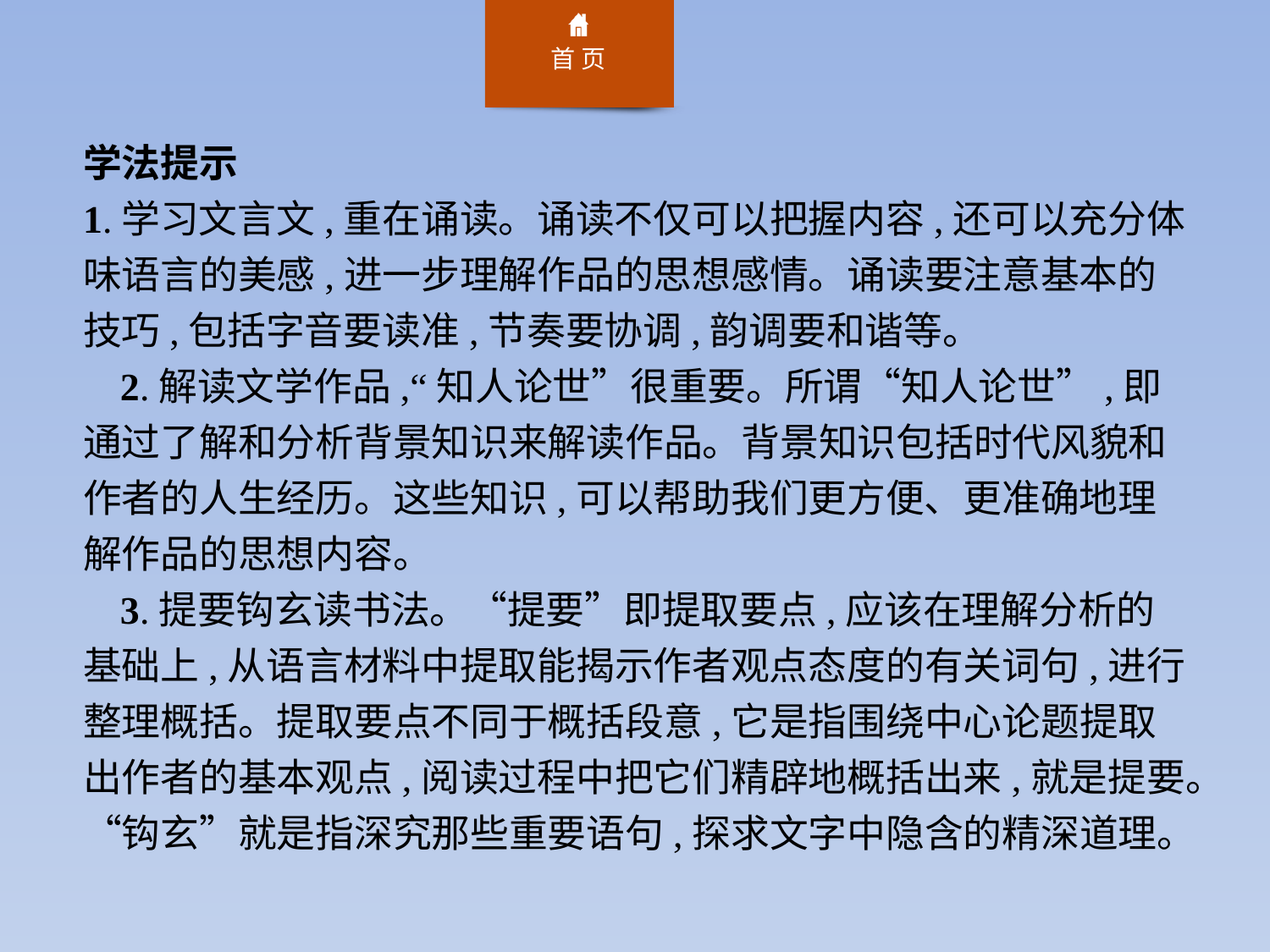

学法提示
1.学习文言文,重在诵读。诵读不仅可以把握内容,还可以充分体味语言的美感,进一步理解作品的思想感情。诵读要注意基本的技巧,包括字音要读准,节奏要协调,韵调要和谐等。
2.解读文学作品,“知人论世”很重要。所谓“知人论世”,即通过了解和分析背景知识来解读作品。背景知识包括时代风貌和作者的人生经历。这些知识,可以帮助我们更方便、更准确地理解作品的思想内容。
3.提要钩玄读书法。“提要”即提取要点,应该在理解分析的基础上,从语言材料中提取能揭示作者观点态度的有关词句,进行整理概括。提取要点不同于概括段意,它是指围绕中心论题提取出作者的基本观点,阅读过程中把它们精辟地概括出来,就是提要。“钩玄”就是指深究那些重要语句,探求文字中隐含的精深道理。